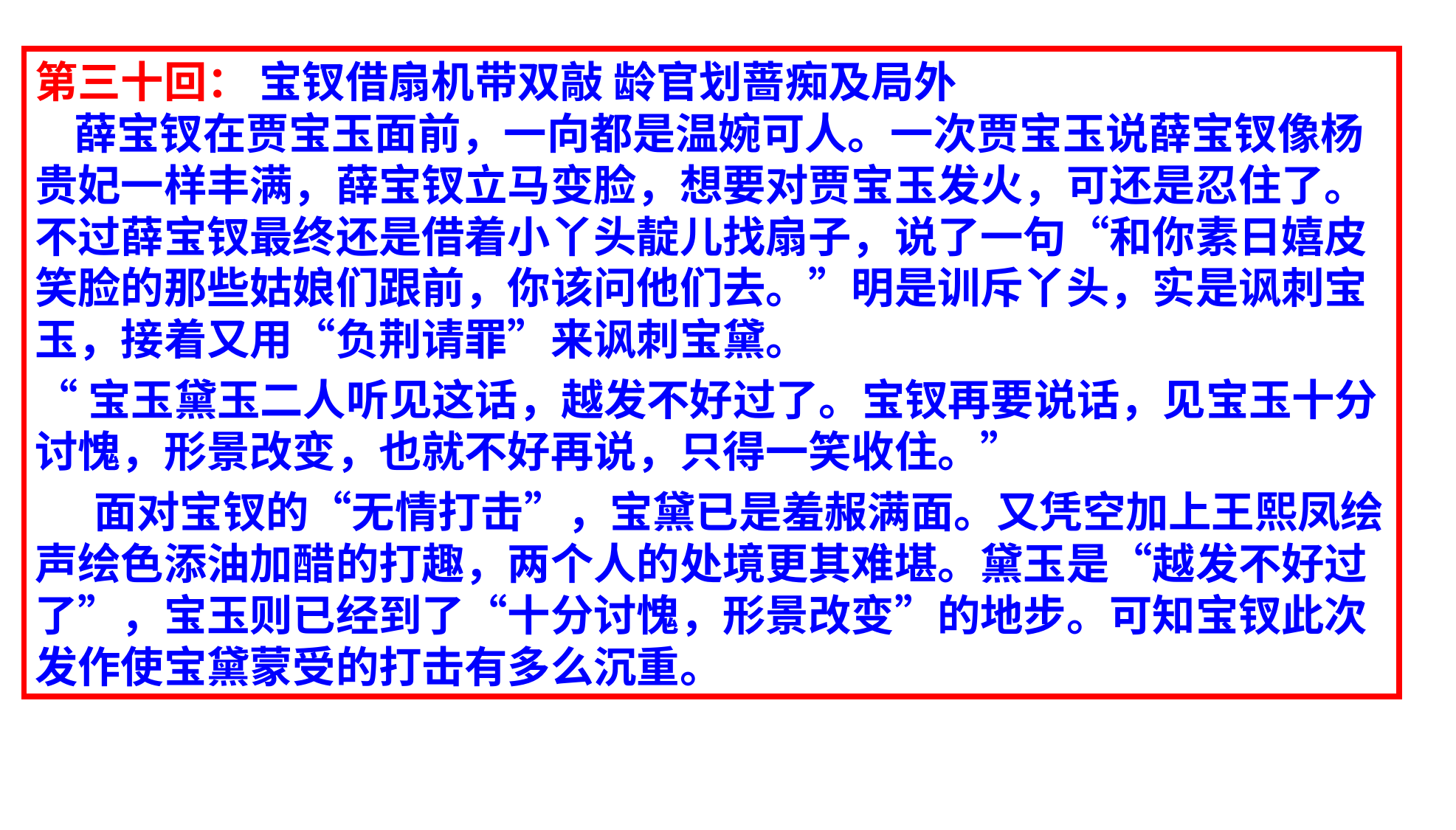

第三十回： 宝钗借扇机带双敲 龄官划蔷痴及局外
    薛宝钗在贾宝玉面前，一向都是温婉可人。一次贾宝玉说薛宝钗像杨贵妃一样丰满，薛宝钗立马变脸，想要对贾宝玉发火，可还是忍住了。不过薛宝钗最终还是借着小丫头靛儿找扇子，说了一句“和你素日嬉皮笑脸的那些姑娘们跟前，你该问他们去。”明是训斥丫头，实是讽刺宝玉，接着又用“负荆请罪”来讽刺宝黛。
“宝玉黛玉二人听见这话，越发不好过了。宝钗再要说话，见宝玉十分讨愧，形景改变，也就不好再说，只得一笑收住。”
     面对宝钗的“无情打击”，宝黛已是羞赧满面。又凭空加上王熙凤绘声绘色添油加醋的打趣，两个人的处境更其难堪。黛玉是“越发不好过了”，宝玉则已经到了“十分讨愧，形景改变”的地步。可知宝钗此次发作使宝黛蒙受的打击有多么沉重。